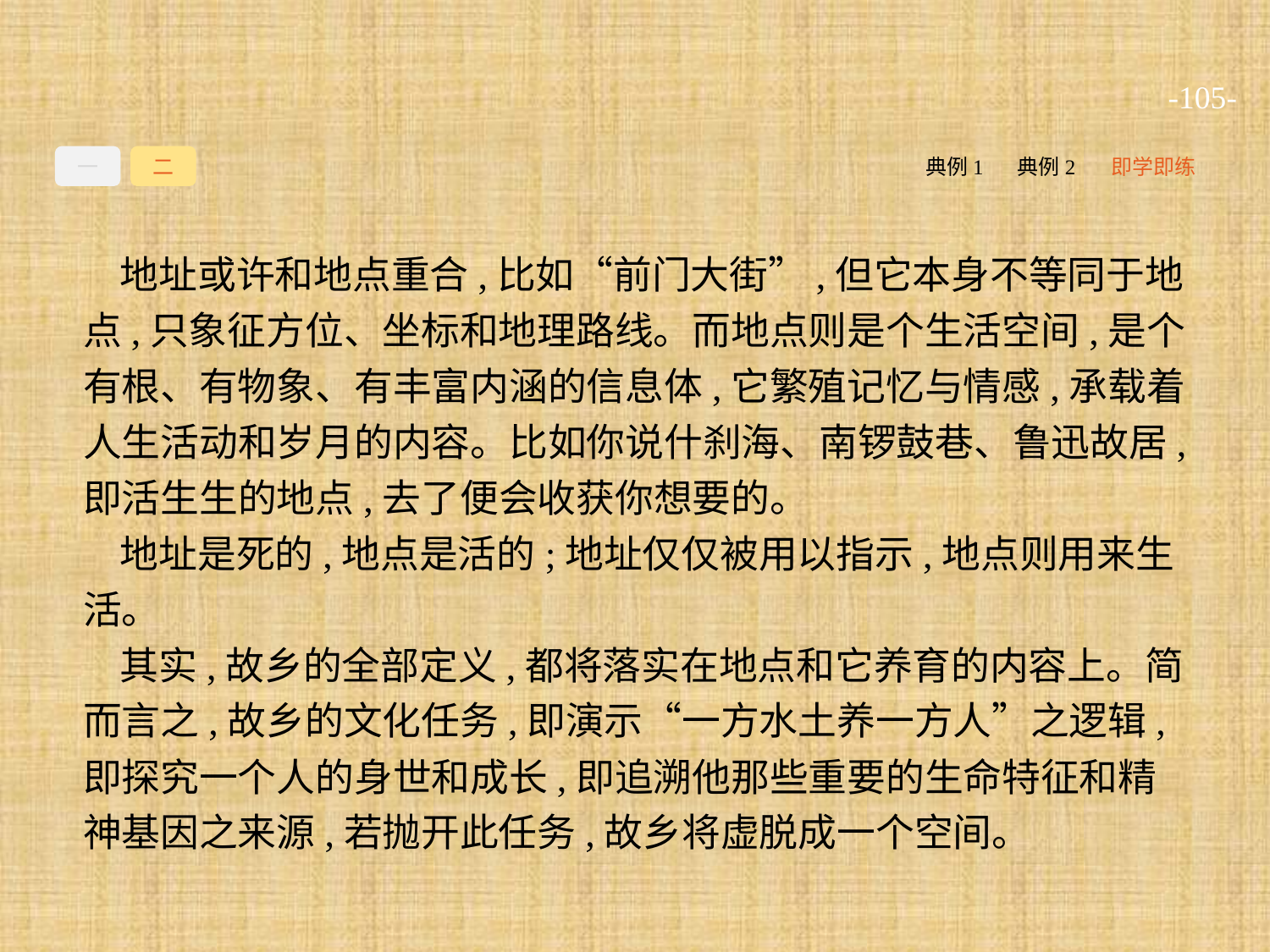

-105-
一
二
典例1
典例2
即学即练
地址或许和地点重合,比如“前门大街”,但它本身不等同于地点,只象征方位、坐标和地理路线。而地点则是个生活空间,是个有根、有物象、有丰富内涵的信息体,它繁殖记忆与情感,承载着人生活动和岁月的内容。比如你说什刹海、南锣鼓巷、鲁迅故居,即活生生的地点,去了便会收获你想要的。
地址是死的,地点是活的;地址仅仅被用以指示,地点则用来生活。
其实,故乡的全部定义,都将落实在地点和它养育的内容上。简而言之,故乡的文化任务,即演示“一方水土养一方人”之逻辑,即探究一个人的身世和成长,即追溯他那些重要的生命特征和精神基因之来源,若抛开此任务,故乡将虚脱成一个空间。